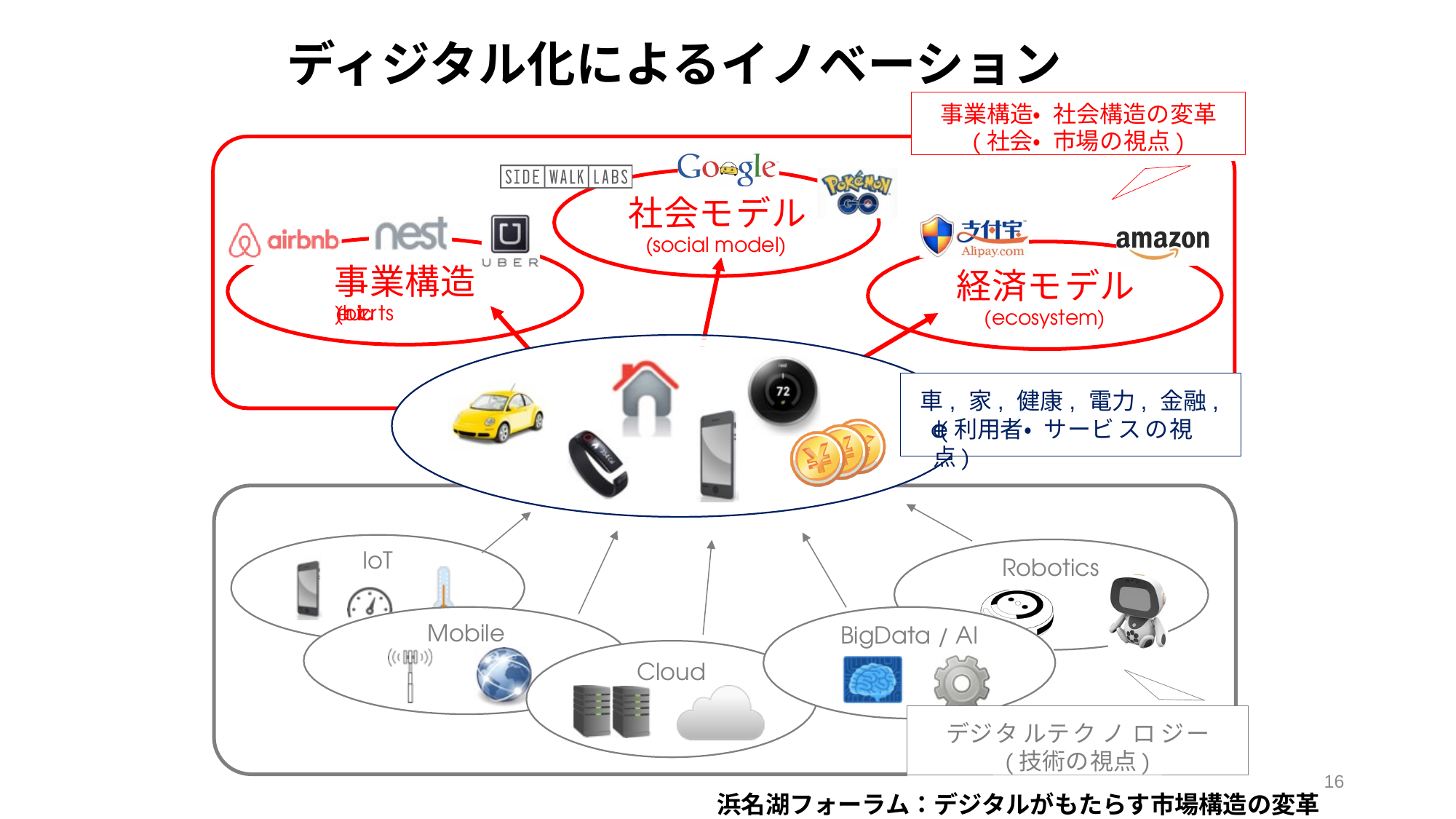

# ディジタル化によるイノベーション

事業構造・社会構造の変革
(社会・市場の視点)

社会モデル

(social model)

事業構造
経済モデル
(biz.  structure)
(ecosystem)

車, 家, 健康, 電力, 金融, etc.  (利用者・サービスの視点)

IoT
Robotics

Mobile
BigData / AI

Cloud

デジタルテクノロジー
(技術の視点)
16
浜名湖フォーラム：デジタルがもたらす市場構造の変革